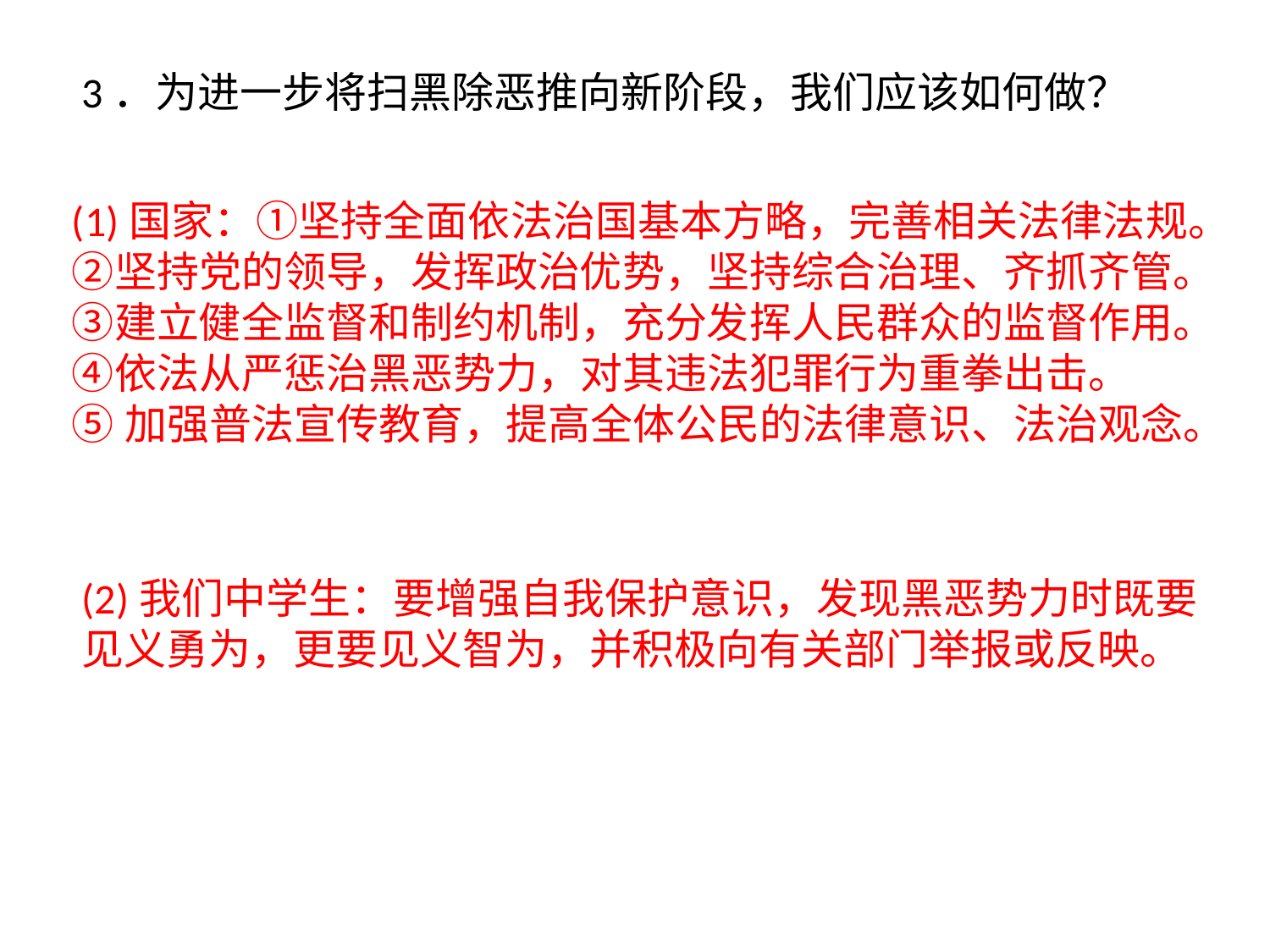

3．为进一步将扫黑除恶推向新阶段，我们应该如何做？

(1)国家：①坚持全面依法治国基本方略，完善相关法律法规。②坚持党的领导，发挥政治优势，坚持综合治理、齐抓齐管。③建立健全监督和制约机制，充分发挥人民群众的监督作用。④依法从严惩治黑恶势力，对其违法犯罪行为重拳出击。
⑤加强普法宣传教育，提高全体公民的法律意识、法治观念。

(2)我们中学生：要增强自我保护意识，发现黑恶势力时既要见义勇为，更要见义智为，并积极向有关部门举报或反映。